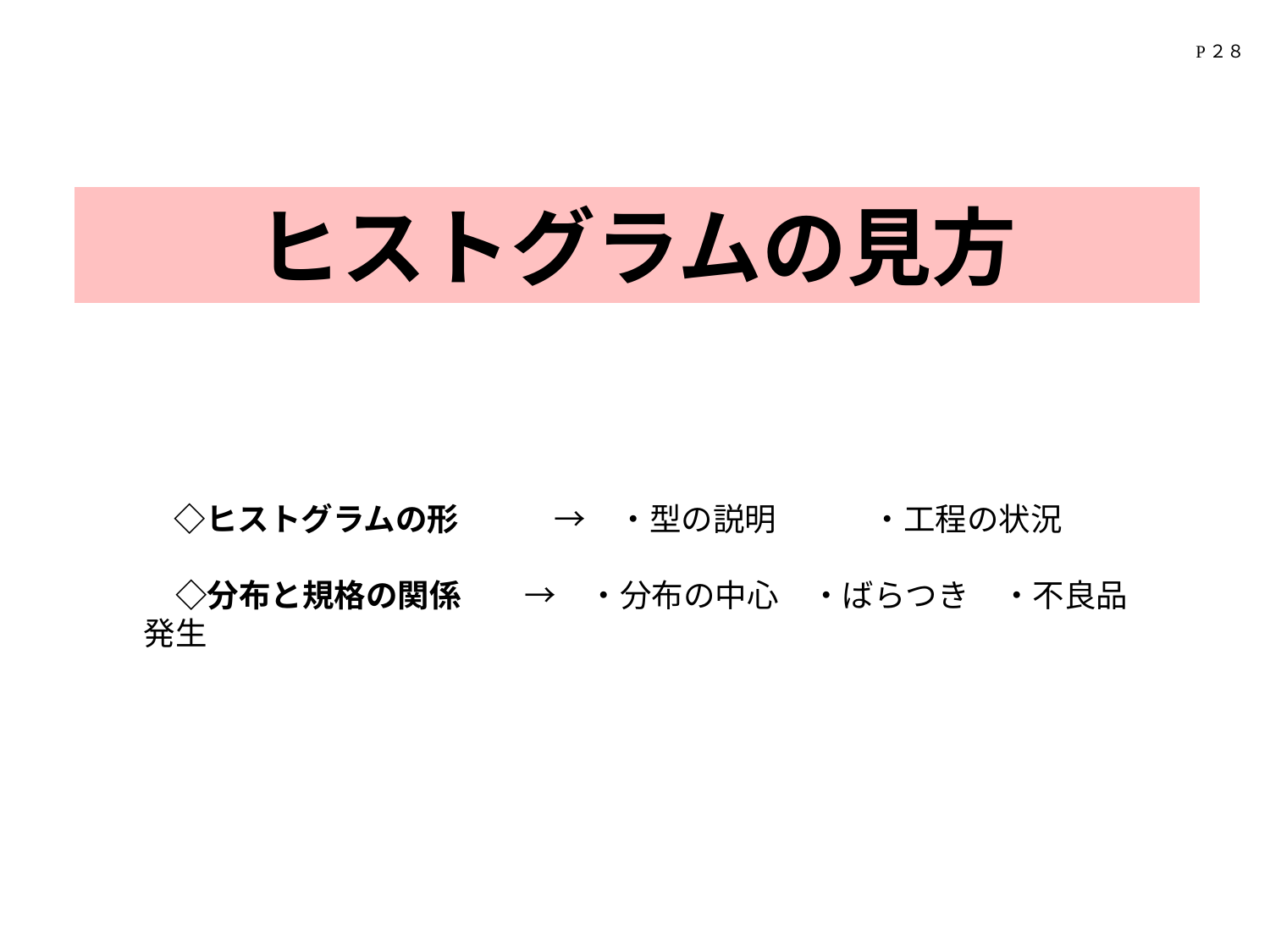

P２８
　　ヒストグラムの見方
　◇ヒストグラムの形　　　→　・型の説明　　　・工程の状況
　◇分布と規格の関係　　→　・分布の中心　・ばらつき　・不良品発生